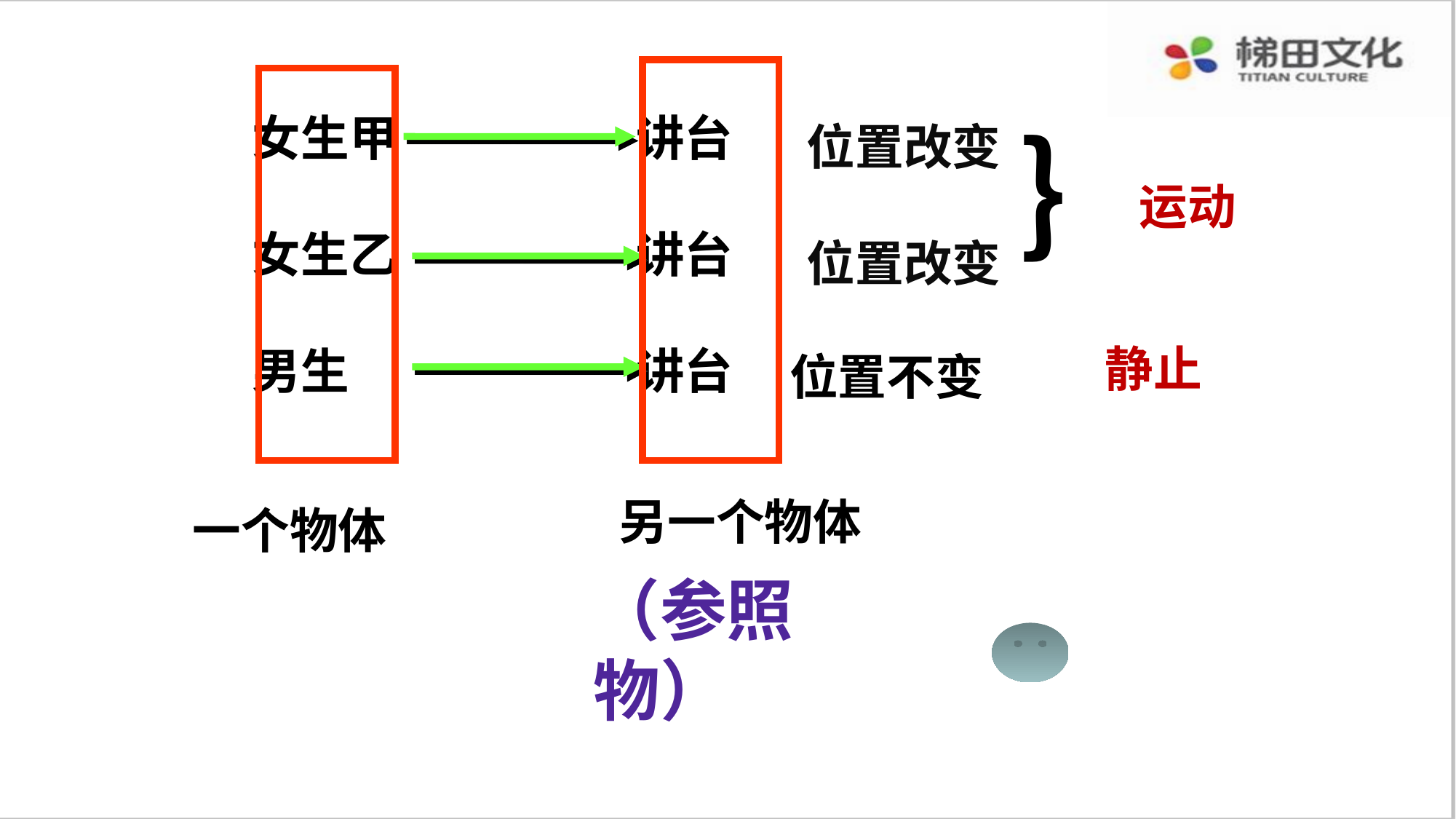

讲台

讲台

讲台
位置改变

位置改变

｝

运动

静止
位置不变

另一个物体
一个物体
女生甲

女生乙

男生

（参照物）